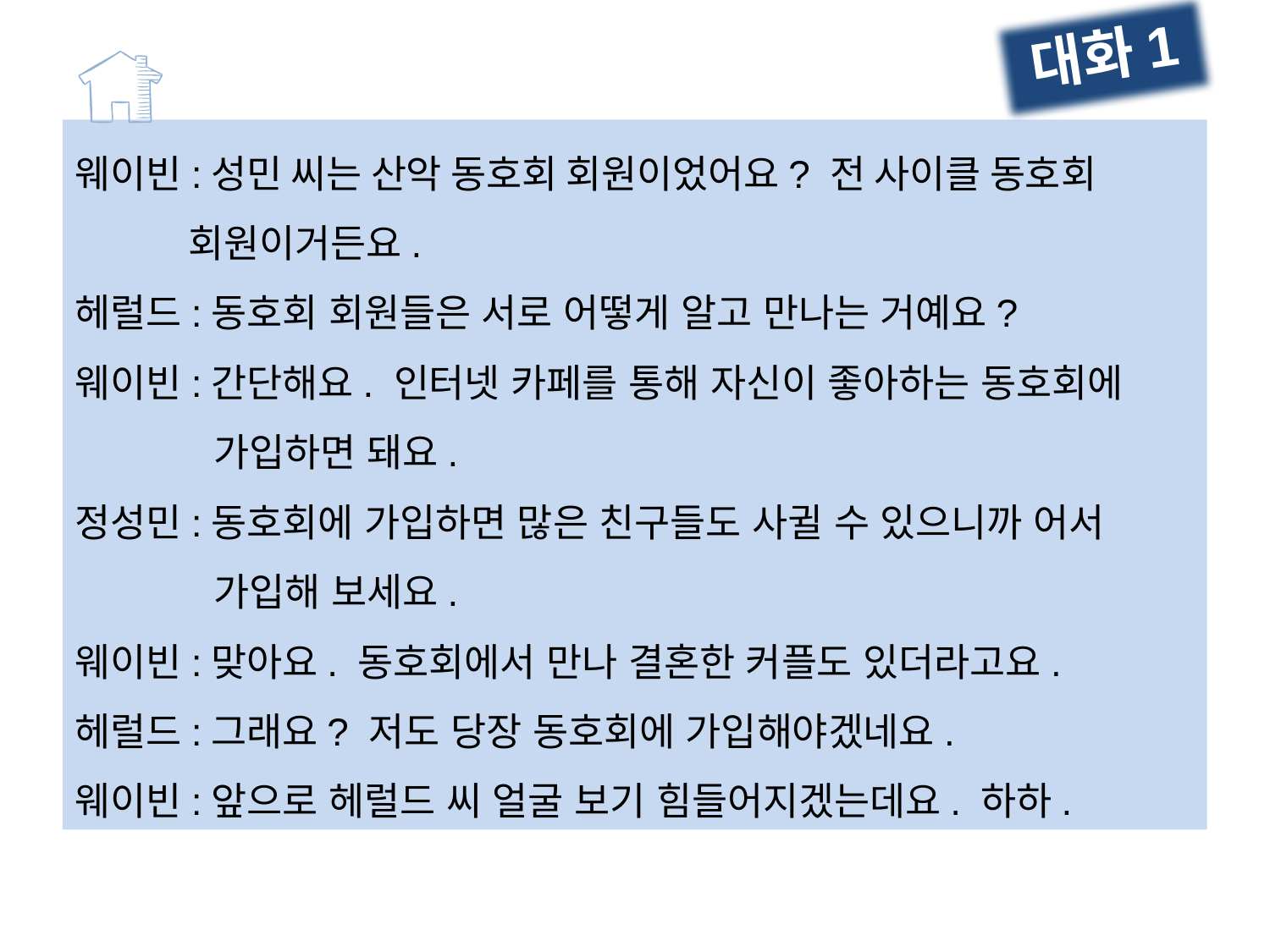

대화1

웨이빈:성민 씨는 산악 동호회 회원이었어요? 전 사이클 동호회
            회원이거든요.
헤럴드:동호회 회원들은 서로 어떻게 알고 만나는 거예요?
웨이빈:간단해요. 인터넷 카페를 통해 자신이 좋아하는 동호회에
            가입하면 돼요.
정성민:동호회에 가입하면 많은 친구들도 사귈 수 있으니까 어서
            가입해 보세요.
웨이빈:맞아요. 동호회에서 만나 결혼한 커플도 있더라고요.
헤럴드:그래요? 저도 당장 동호회에 가입해야겠네요.
웨이빈:앞으로 헤럴드 씨 얼굴 보기 힘들어지겠는데요. 하하.